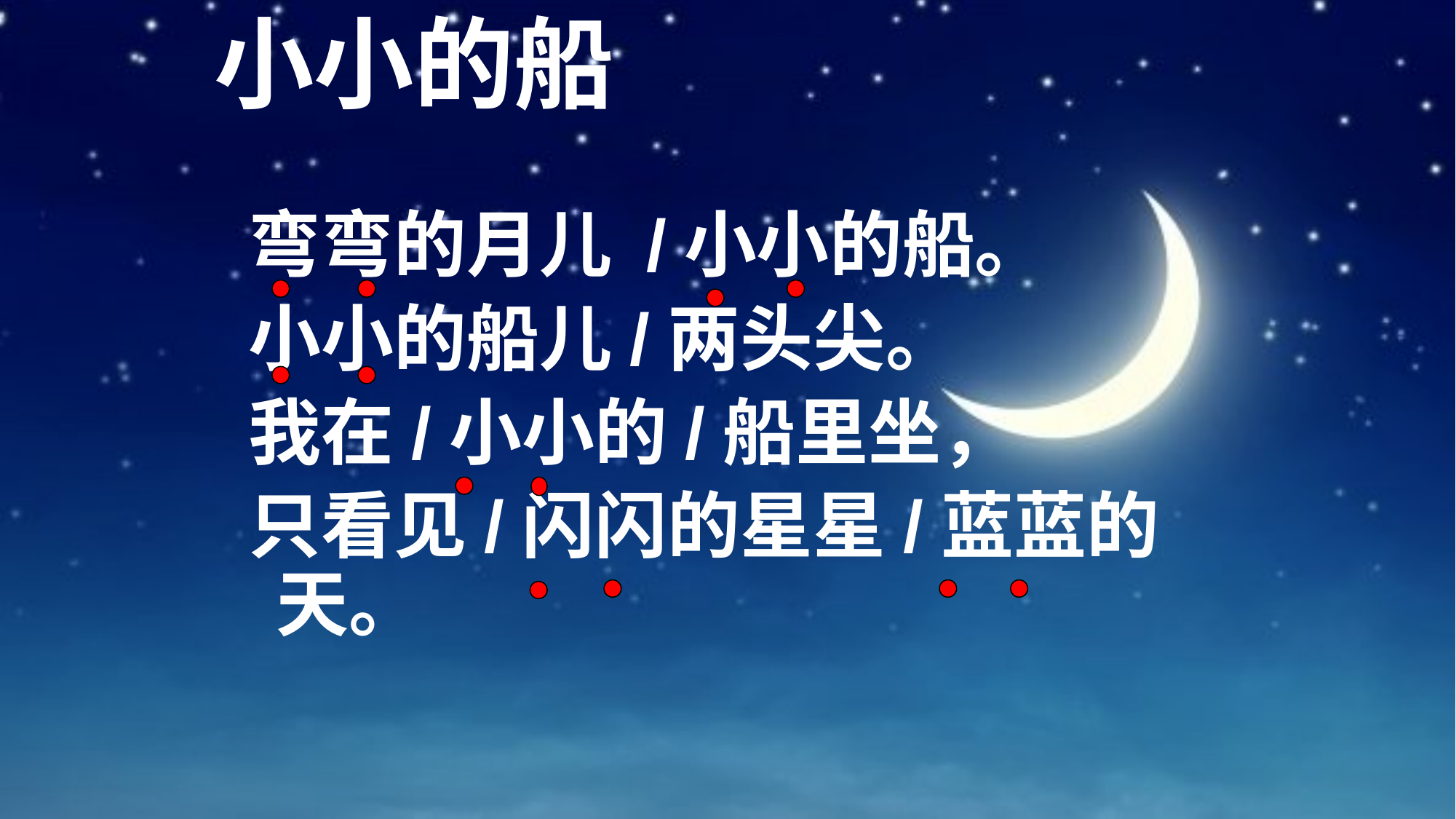

33

# 小小的船
弯弯的月儿 /小小的船。
小小的船儿/两头尖。
我在/小小的/船里坐，
只看见/闪闪的星星/蓝蓝的天。